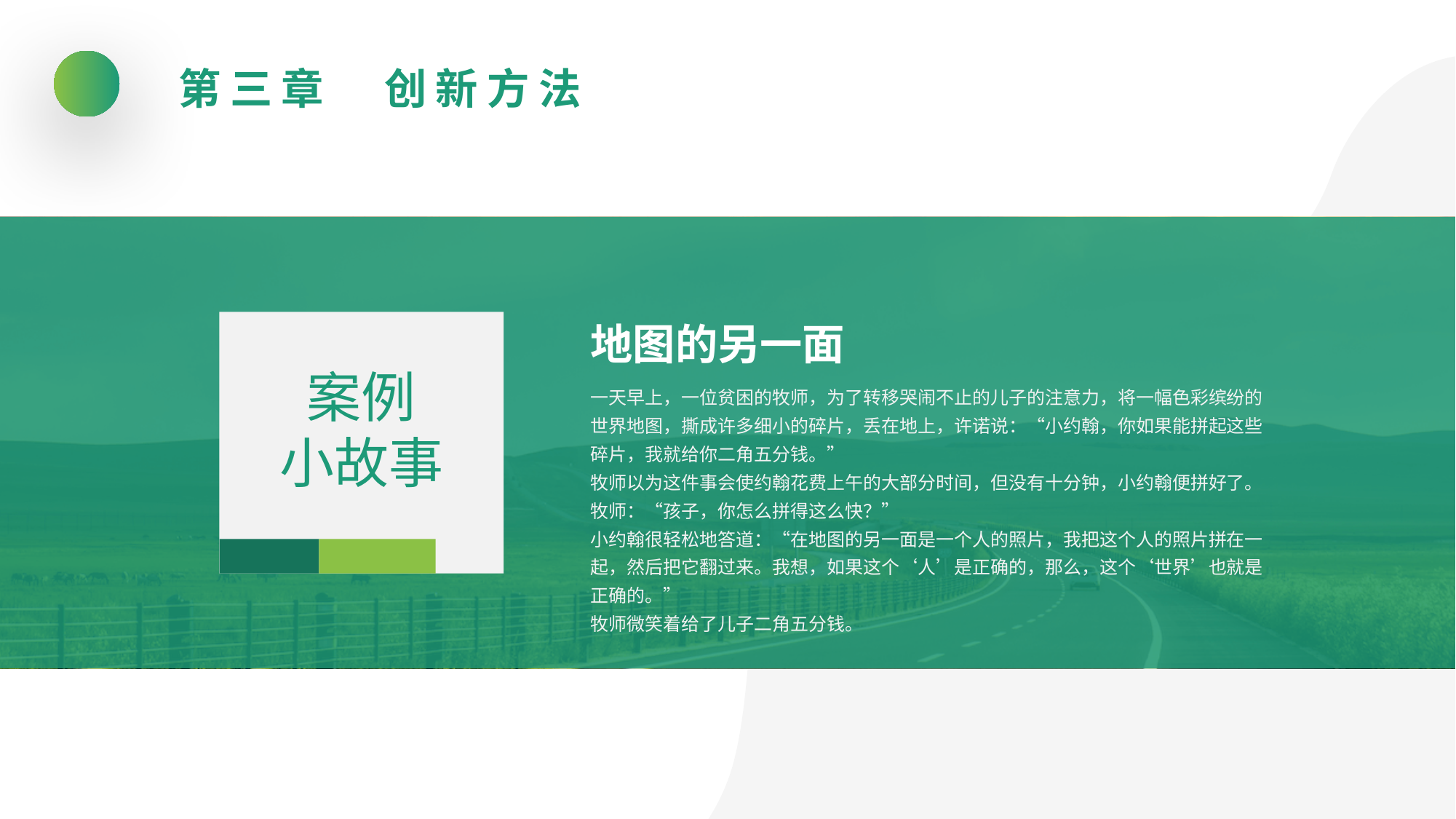

第三章　创新方法

地图的另一面

案例
小故事

一天早上，一位贫困的牧师，为了转移哭闹不止的儿子的注意力，将一幅色彩缤纷的世界地图，撕成许多细小的碎片，丢在地上，许诺说：“小约翰，你如果能拼起这些碎片，我就给你二角五分钱。”
牧师以为这件事会使约翰花费上午的大部分时间，但没有十分钟，小约翰便拼好了。
牧师：“孩子，你怎么拼得这么快？”
小约翰很轻松地答道：“在地图的另一面是一个人的照片，我把这个人的照片拼在一起，然后把它翻过来。我想，如果这个‘人’是正确的，那么，这个‘世界’也就是正确的。”
牧师微笑着给了儿子二角五分钱。